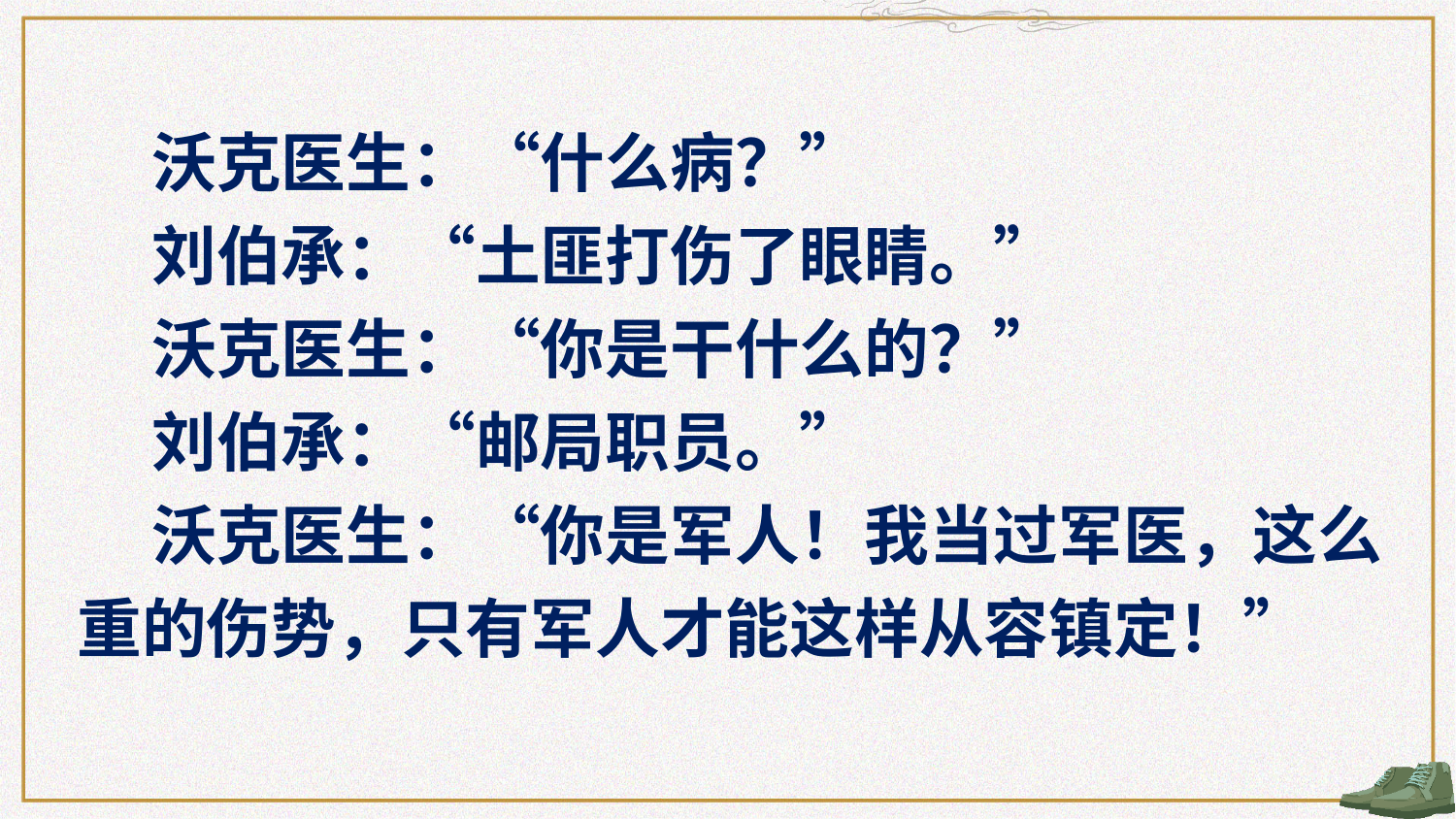

沃克医生：“什么病？”
    刘伯承：“土匪打伤了眼睛。”
    沃克医生：“你是干什么的？”
    刘伯承：“邮局职员。”
    沃克医生：“你是军人！我当过军医，这么重的伤势，只有军人才能这样从容镇定！”